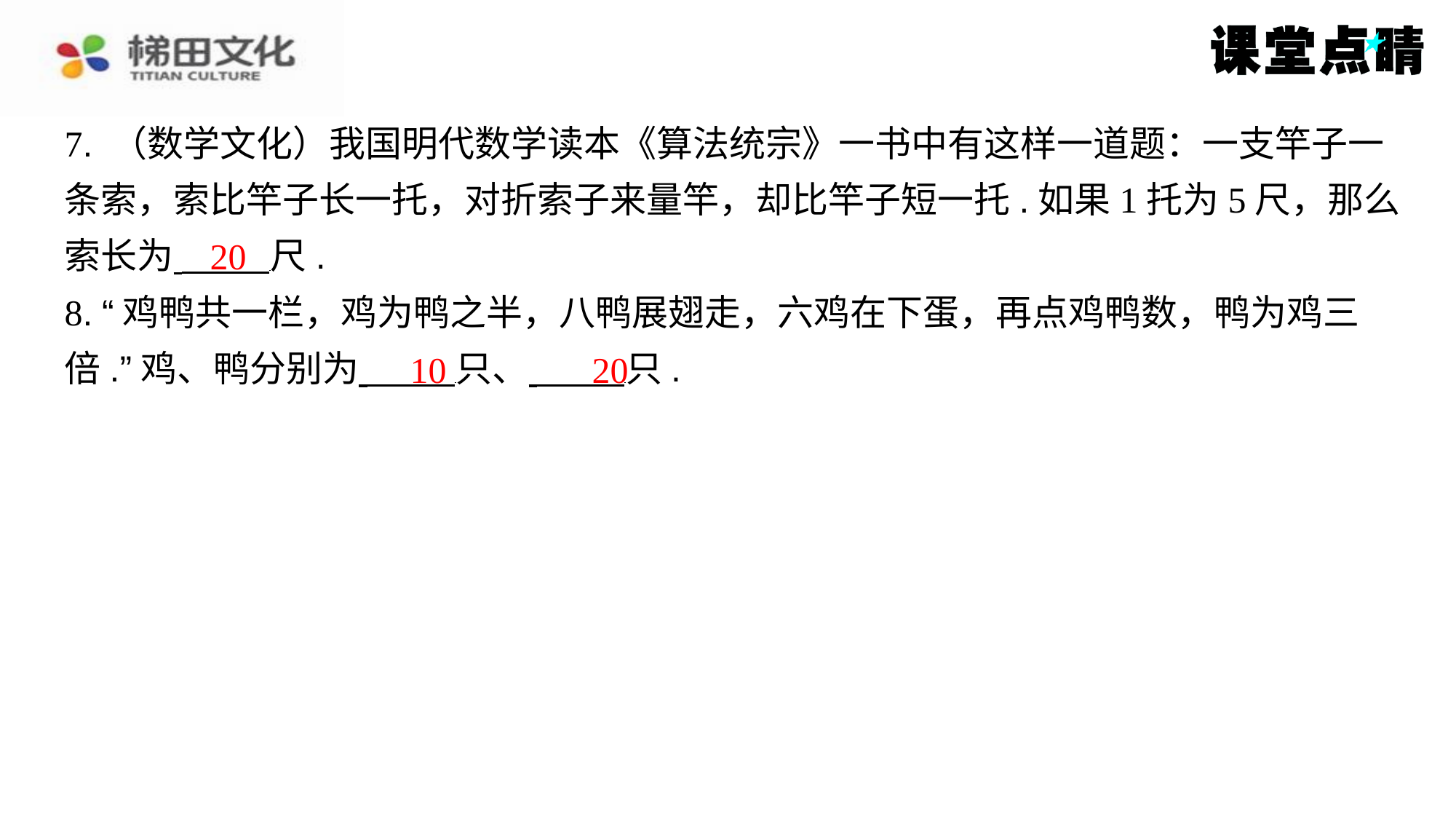

7. （数学文化）我国明代数学读本《算法统宗》一书中有这样一道题：一支竿子一
条索，索比竿子长一托，对折索子来量竿，却比竿子短一托.如果1托为5尺，那么
索长为               尺.
8. “鸡鸭共一栏，鸡为鸭之半，八鸭展翅走，六鸡在下蛋，再点鸡鸭数，鸭为鸡三
倍.”鸡、鸭分别为               只、               只.
20
10
20